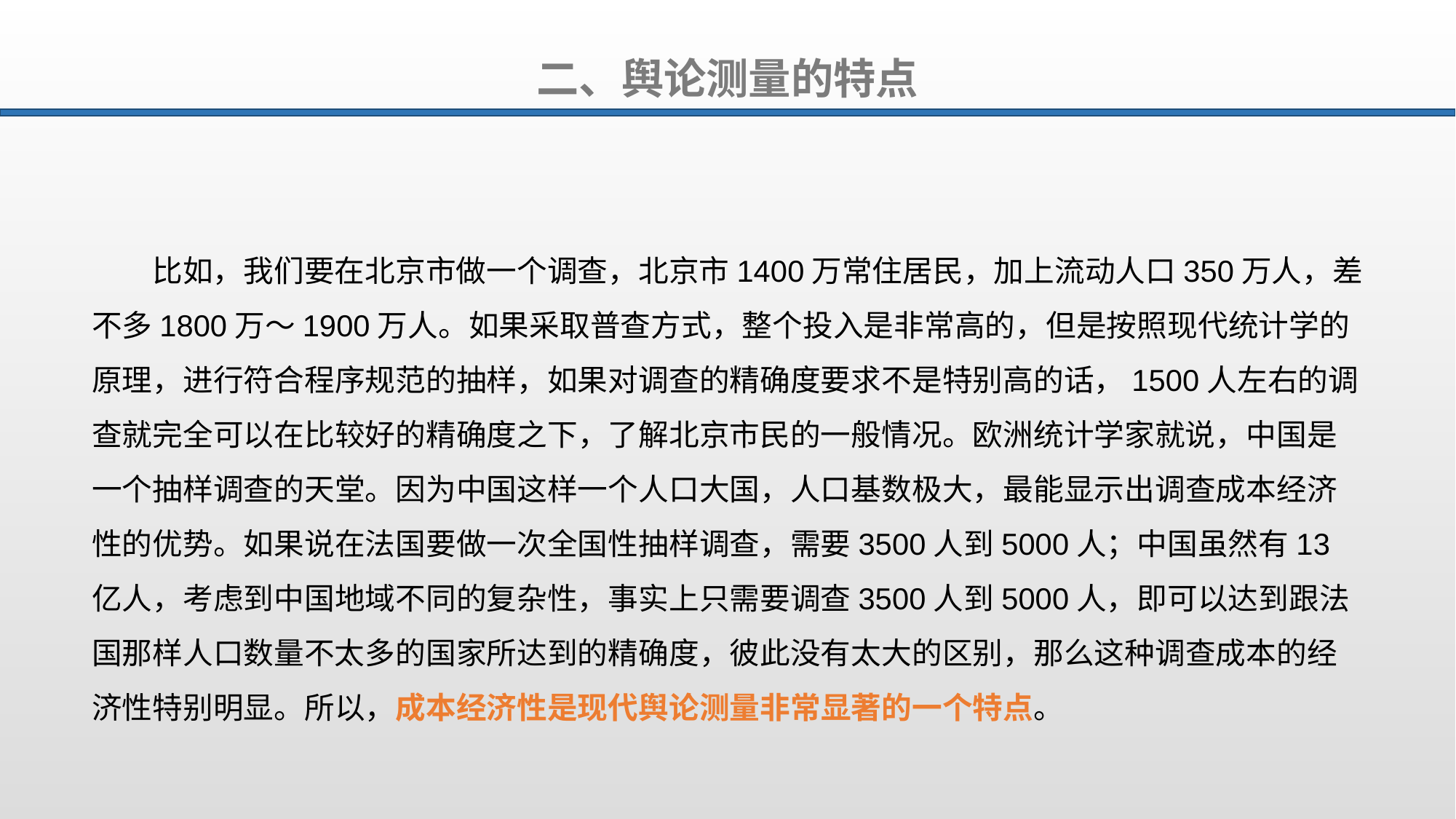

二、舆论测量的特点

比如，我们要在北京市做一个调查，北京市1400万常住居民，加上流动人口350万人，差不多1800万～1900万人。如果采取普查方式，整个投入是非常高的，但是按照现代统计学的原理，进行符合程序规范的抽样，如果对调查的精确度要求不是特别高的话，1500人左右的调查就完全可以在比较好的精确度之下，了解北京市民的一般情况。欧洲统计学家就说，中国是一个抽样调查的天堂。因为中国这样一个人口大国，人口基数极大，最能显示出调查成本经济性的优势。如果说在法国要做一次全国性抽样调查，需要3500人到5000人；中国虽然有13亿人，考虑到中国地域不同的复杂性，事实上只需要调查3500人到5000人，即可以达到跟法国那样人口数量不太多的国家所达到的精确度，彼此没有太大的区别，那么这种调查成本的经济性特别明显。所以，成本经济性是现代舆论测量非常显著的一个特点。